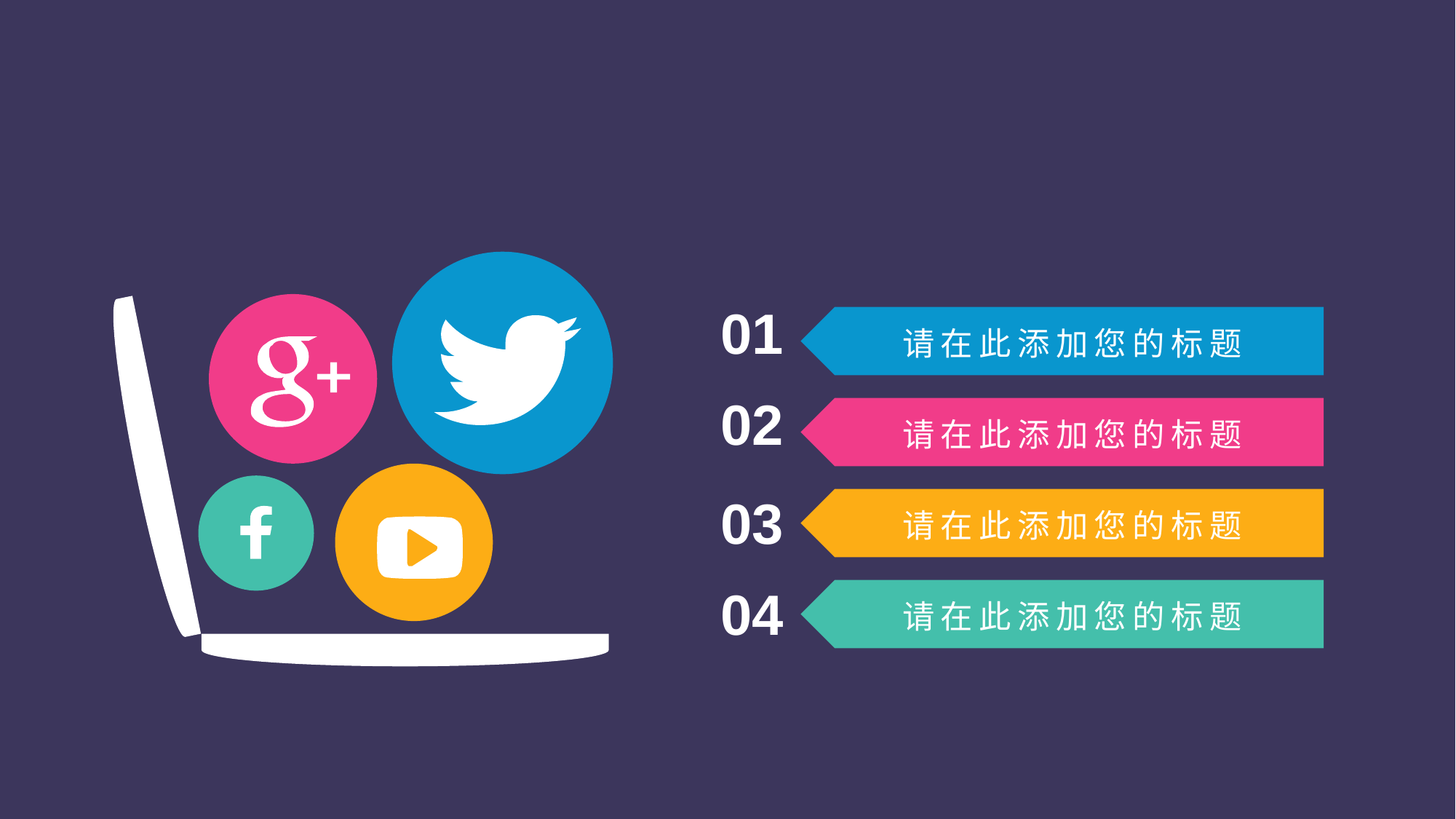

01

请在此添加您的标题

02

请在此添加您的标题

03

请在此添加您的标题

04

请在此添加您的标题